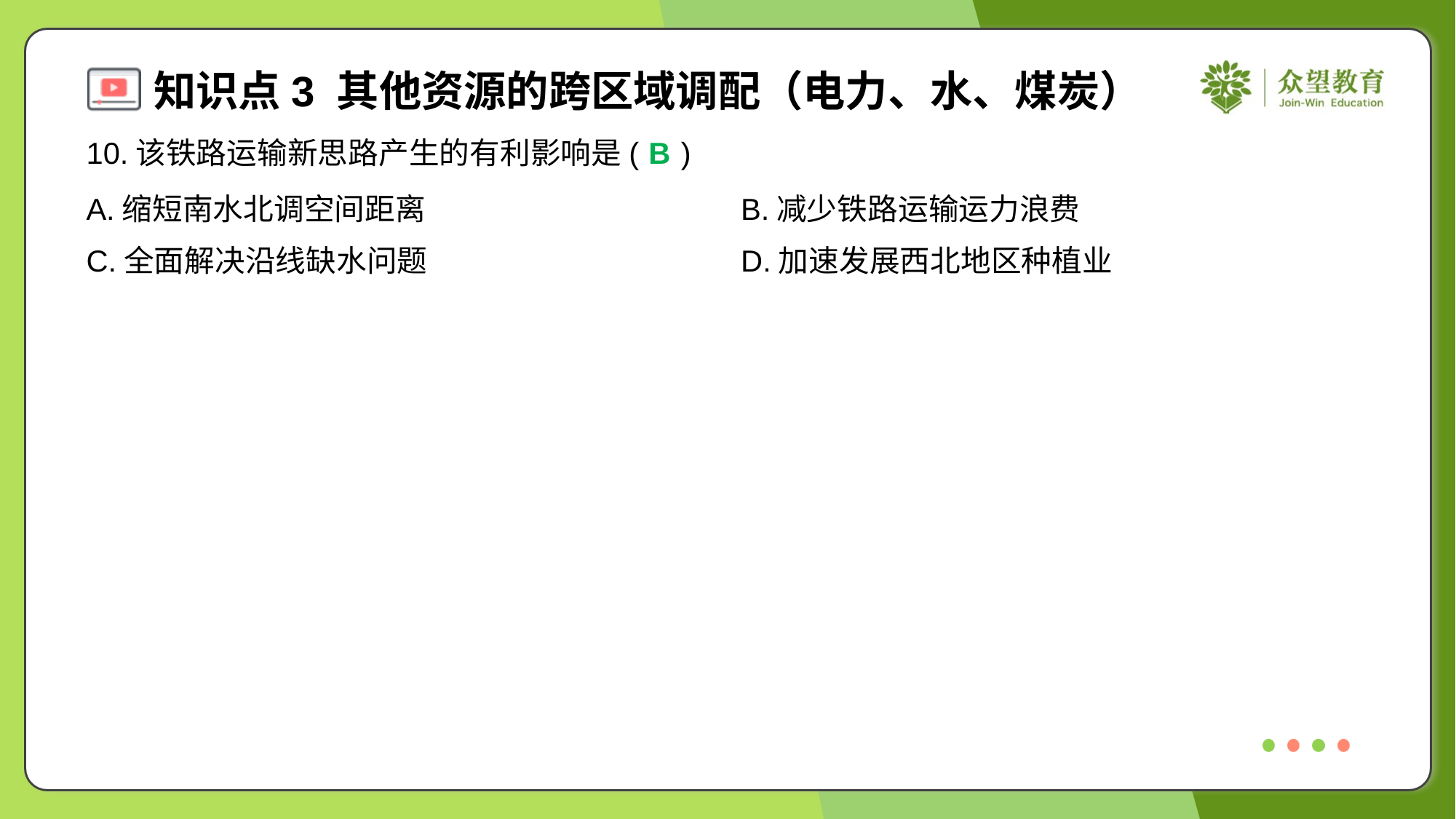

10.该铁路运输新思路产生的有利影响是(     )
B
A.缩短南水北调空间距离	B.减少铁路运输运力浪费
C.全面解决沿线缺水问题	D.加速发展西北地区种植业